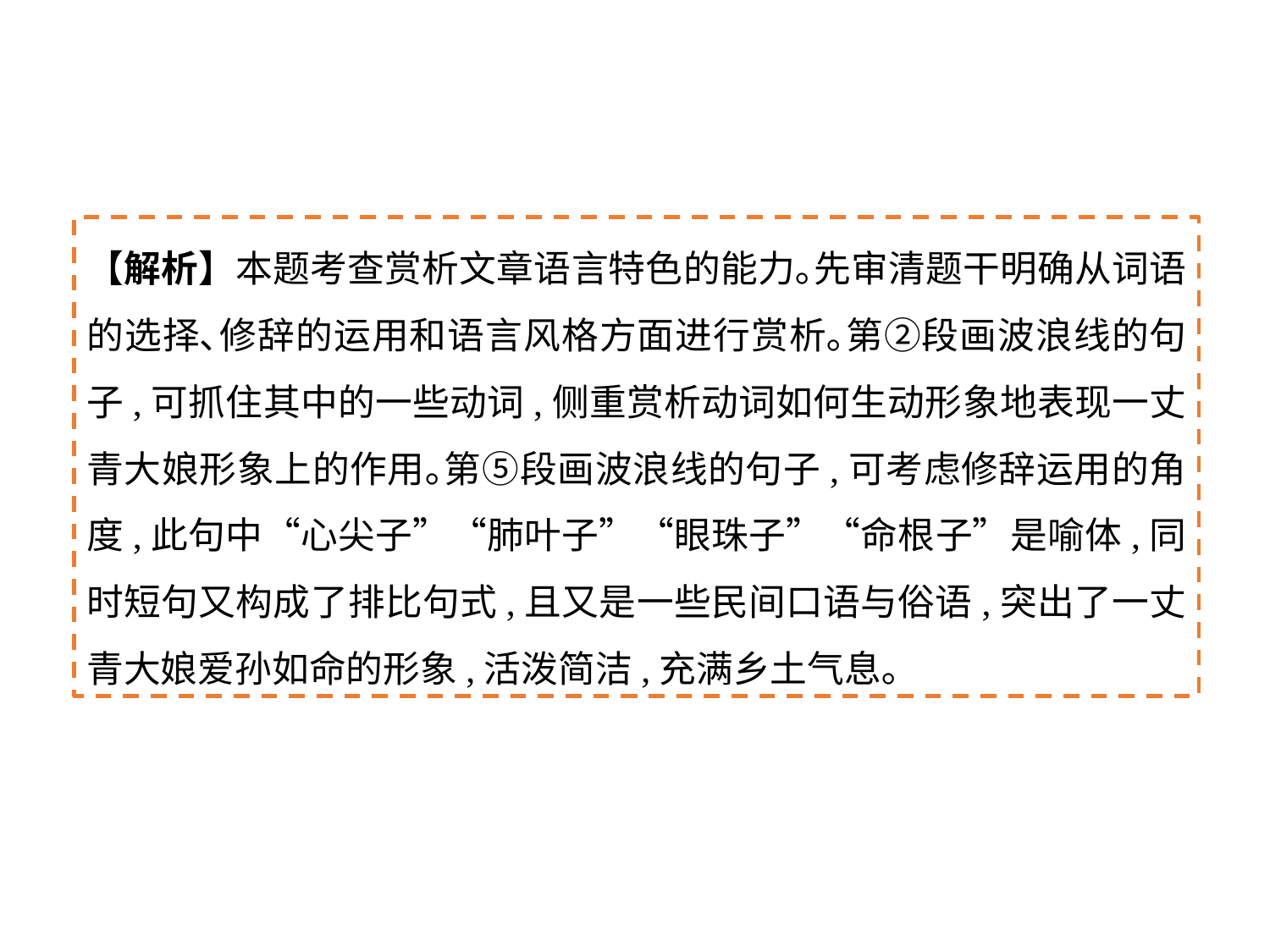

【解析】本题考查赏析文章语言特色的能力｡先审清题干明确从词语的选择､修辞的运用和语言风格方面进行赏析｡第②段画波浪线的句子,可抓住其中的一些动词,侧重赏析动词如何生动形象地表现一丈青大娘形象上的作用｡第⑤段画波浪线的句子,可考虑修辞运用的角度,此句中“心尖子”“肺叶子”“眼珠子”“命根子”是喻体,同时短句又构成了排比句式,且又是一些民间口语与俗语,突出了一丈青大娘爱孙如命的形象,活泼简洁,充满乡土气息｡